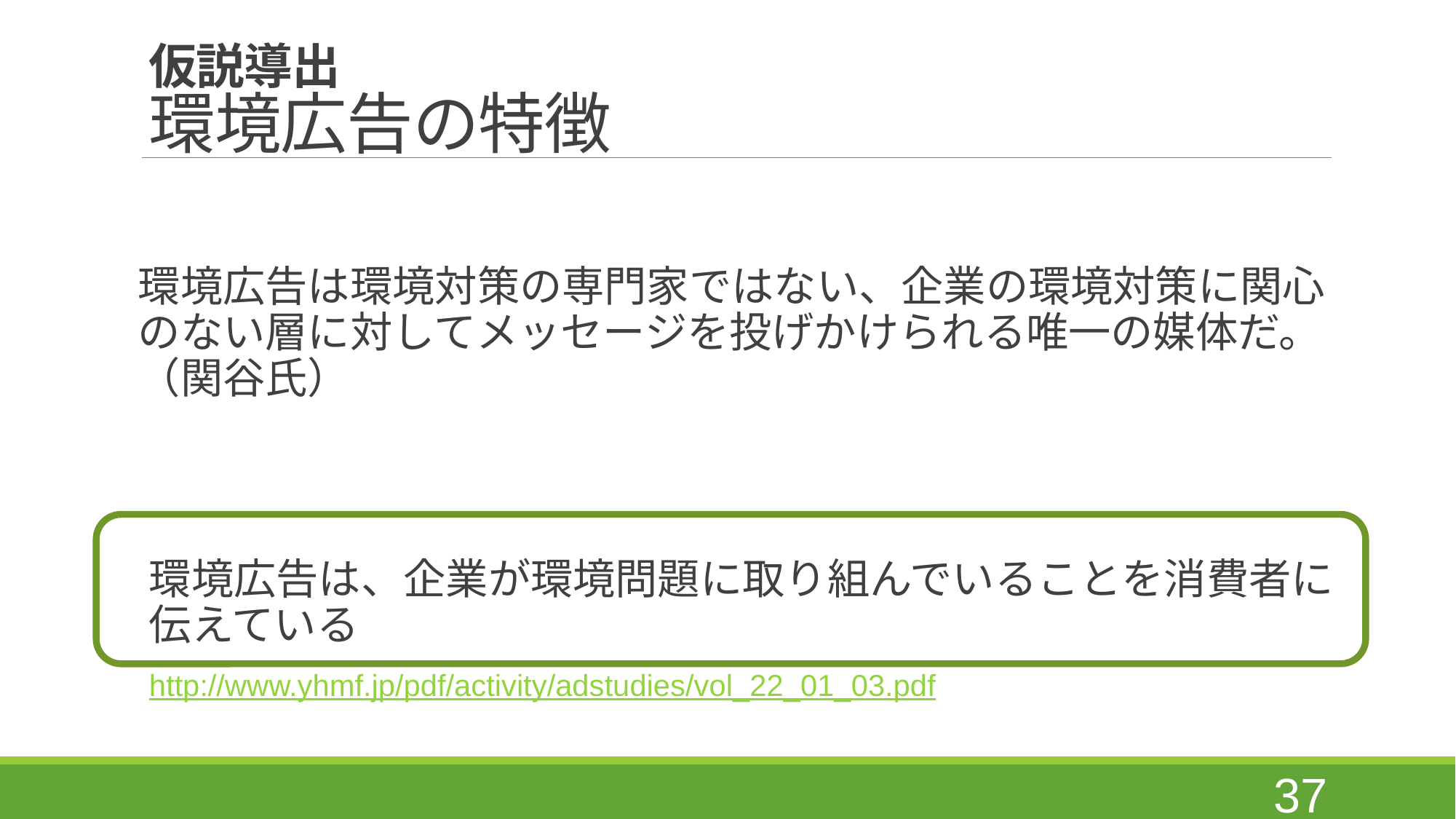

# 仮説導出 環境広告の特徴

環境広告は環境対策の専門家ではない、企業の環境対策に関心のない層に対してメッセージを投げかけられる唯一の媒体だ。（関谷氏）

環境広告は、企業が環境問題に取り組んでいることを消費者に伝えている
http://www.yhmf.jp/pdf/activity/adstudies/vol_22_01_03.pdf

37